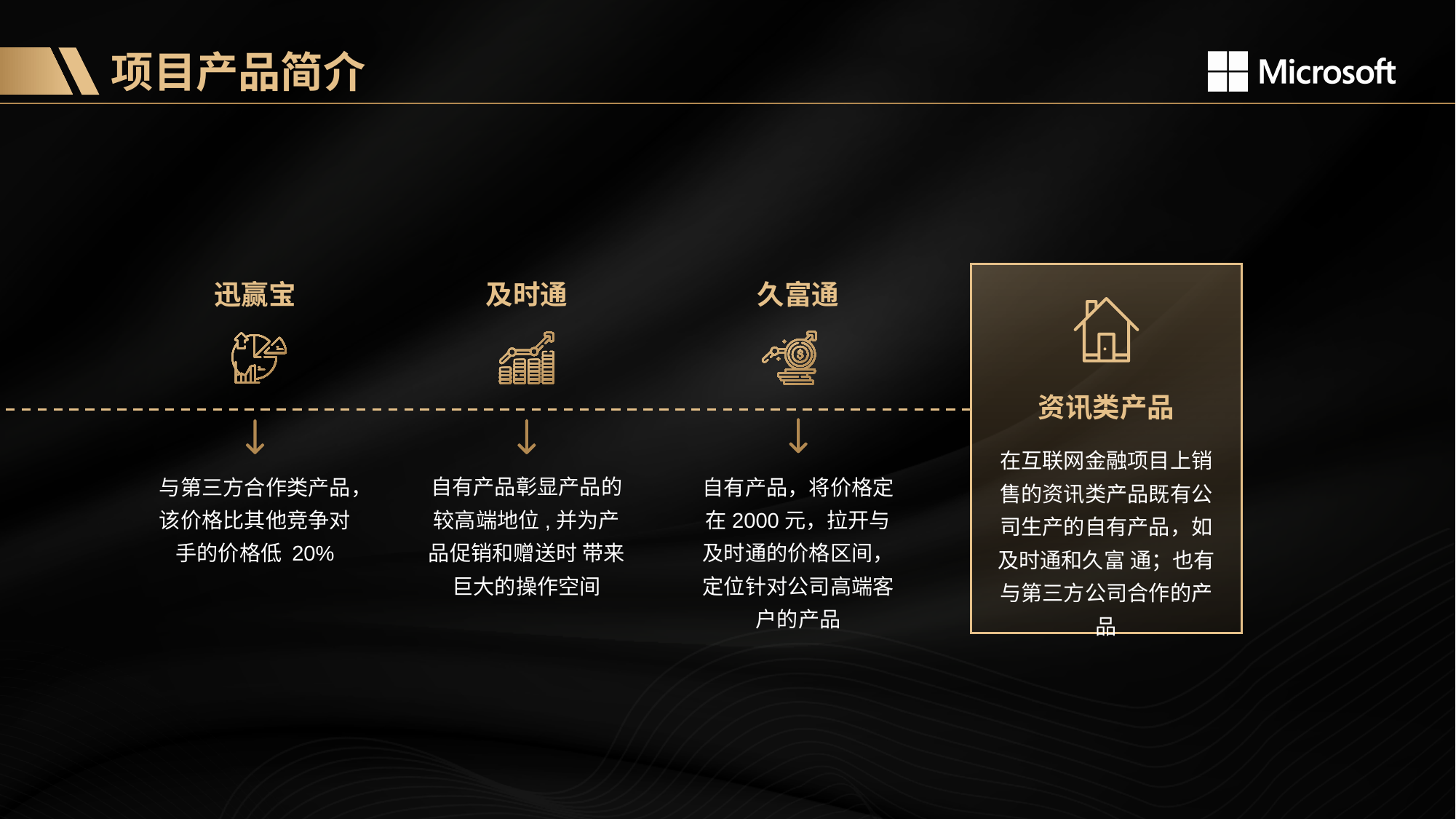

项目产品简介

迅赢宝
及时通
久富通

资讯类产品

在互联网金融项目上销售的资讯类产品既有公司生产的自有产品，如及时通和久富 通；也有与第三方公司合作的产品
与第三方合作类产品，该价格比其他竞争对手的价格低 20%
自有产品彰显产品的较高端地位,并为产品促销和赠送时 带来巨大的操作空间
自有产品，将价格定在2000元，拉开与及时通的价格区间，定位针对公司高端客户的产品